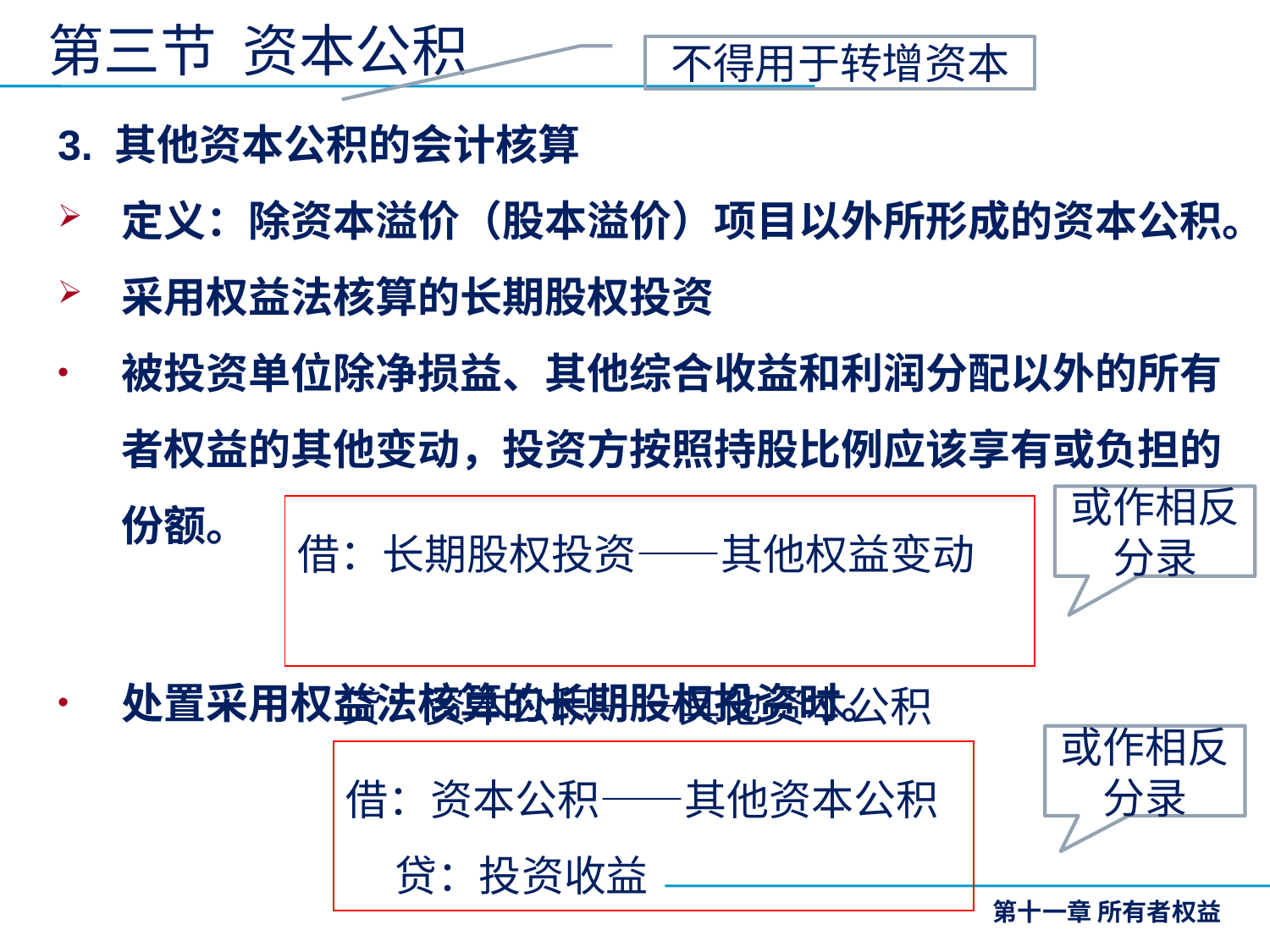

# 第三节  资本公积
不得用于转增资本
3. 其他资本公积的会计核算
定义：除资本溢价（股本溢价）项目以外所形成的资本公积。
采用权益法核算的长期股权投资
被投资单位除净损益、其他综合收益和利润分配以外的所有者权益的其他变动，投资方按照持股比例应该享有或负担的份额。

处置采用权益法核算的长期股权投资时。
或作相反分录
借：长期股权投资——其他权益变动
　贷：资本公积——其他资本公积
或作相反分录
借：资本公积——其他资本公积
    贷：投资收益